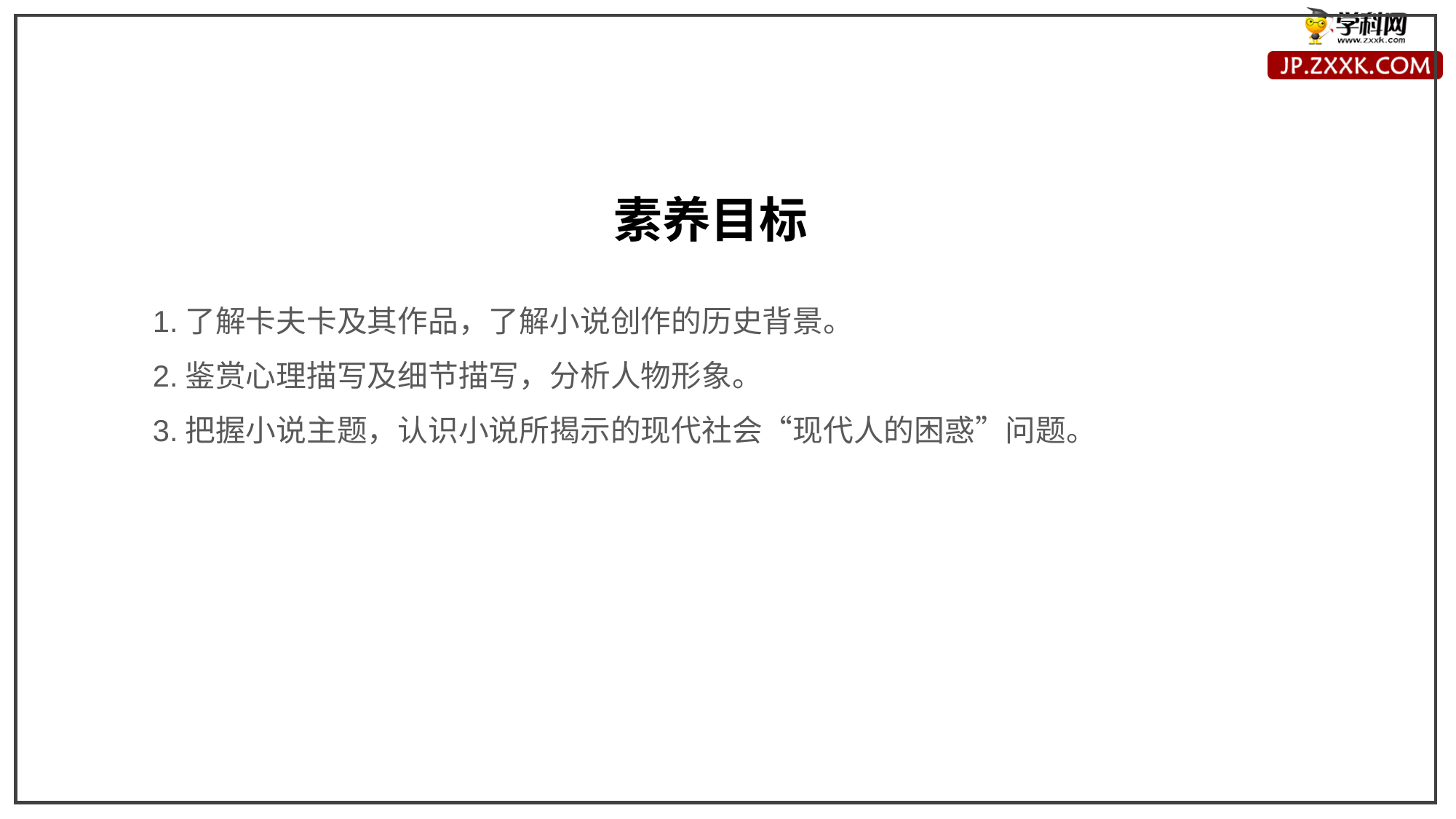

素养目标
1.了解卡夫卡及其作品，了解小说创作的历史背景。
2.鉴赏心理描写及细节描写，分析人物形象。
3.把握小说主题，认识小说所揭示的现代社会“现代人的困惑”问题。